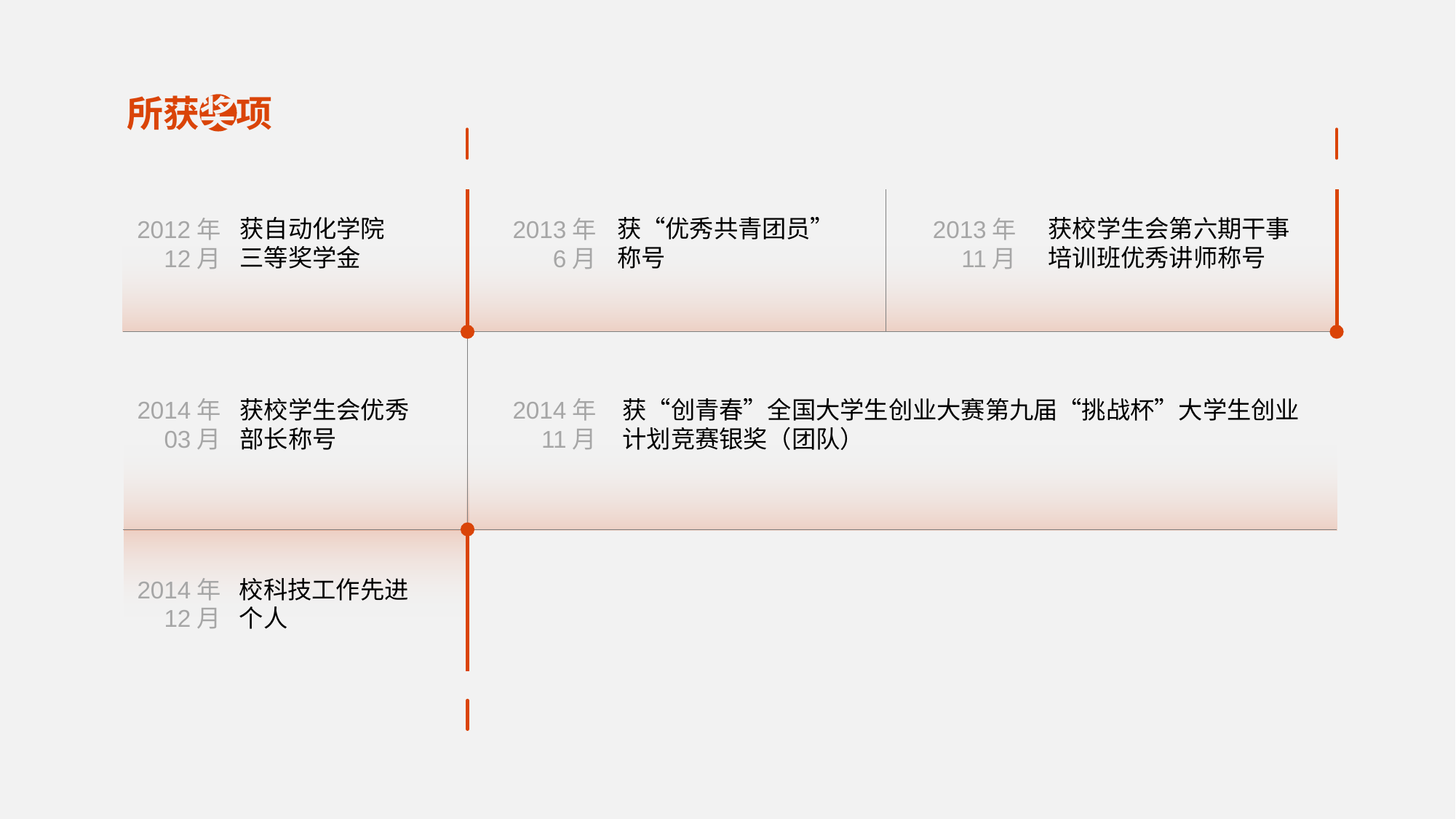

所获奖项

获自动化学院
三等奖学金
2012年
12月
获“优秀共青团员”
称号
2013年
6月
获校学生会第六期干事
培训班优秀讲师称号
2013年
11月

获校学生会优秀
部长称号
2014年
03月
获“创青春”全国大学生创业大赛第九届“挑战杯”大学生创业
计划竞赛银奖（团队）
2014年
11月

2014年
12月
校科技工作先进
个人